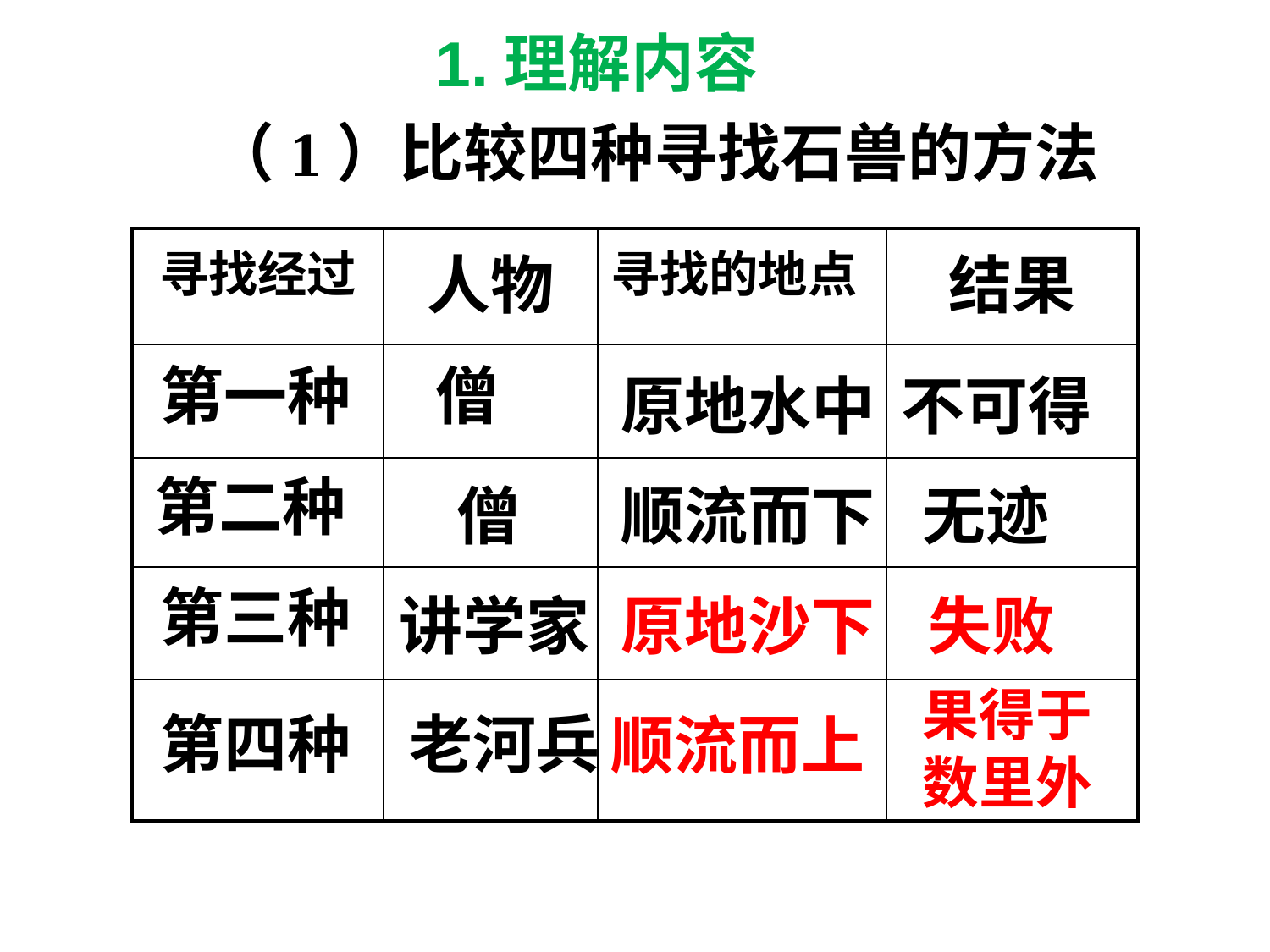

1.理解内容
（1）比较四种寻找石兽的方法

| 寻找经过 | 人物 | 寻找的地点 | 结果 |
| --- | --- | --- | --- |
|  |  |  |  |
|  |  |  |  |
|  |  |  |  |
|  |  |  |  |
第一种
僧
原地水中
不可得
第二种
僧
顺流而下
无迹
第三种
讲学家
原地沙下
失败
果得于数里外
第四种
老河兵
顺流而上